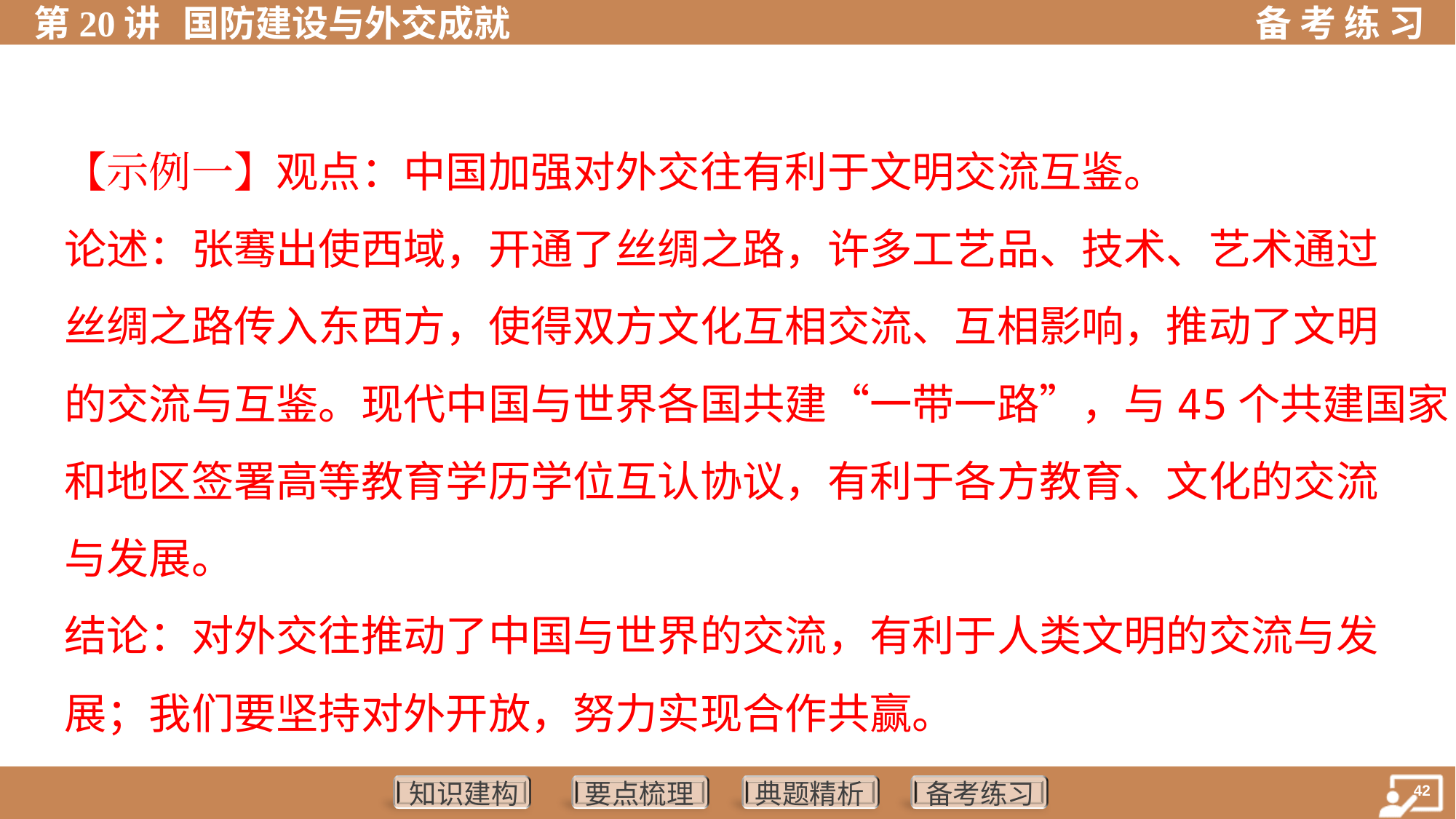

【示例一】观点：中国加强对外交往有利于文明交流互鉴。
论述：张骞出使西域，开通了丝绸之路，许多工艺品、技术、艺术通过
丝绸之路传入东西方，使得双方文化互相交流、互相影响，推动了文明
的交流与互鉴。现代中国与世界各国共建“一带一路”，与45个共建国家
和地区签署高等教育学历学位互认协议，有利于各方教育、文化的交流
与发展。
结论：对外交往推动了中国与世界的交流，有利于人类文明的交流与发
展；我们要坚持对外开放，努力实现合作共赢。